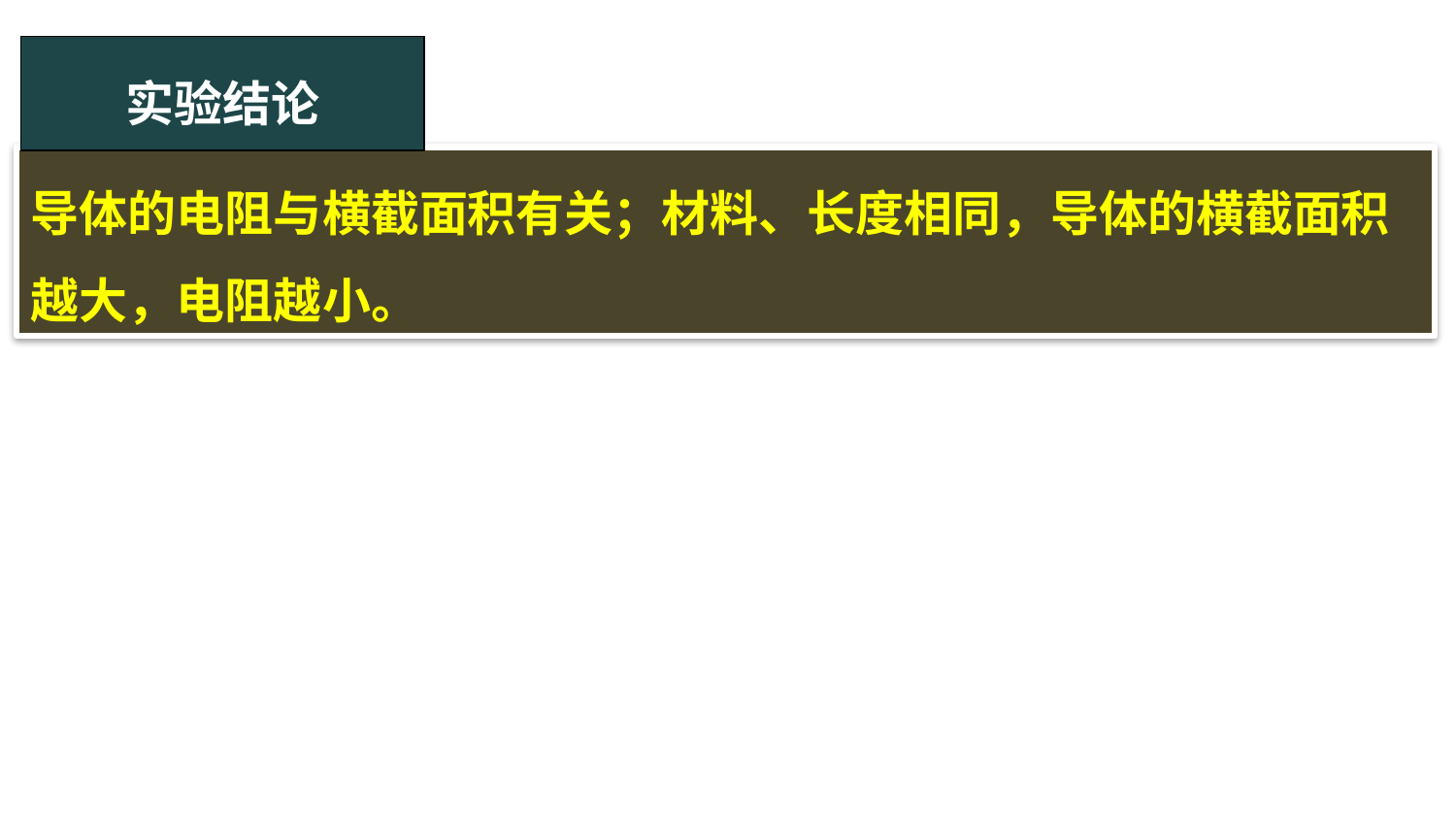

实验结论
导体的电阻与横截面积有关；材料、长度相同，导体的横截面积越大，电阻越小。